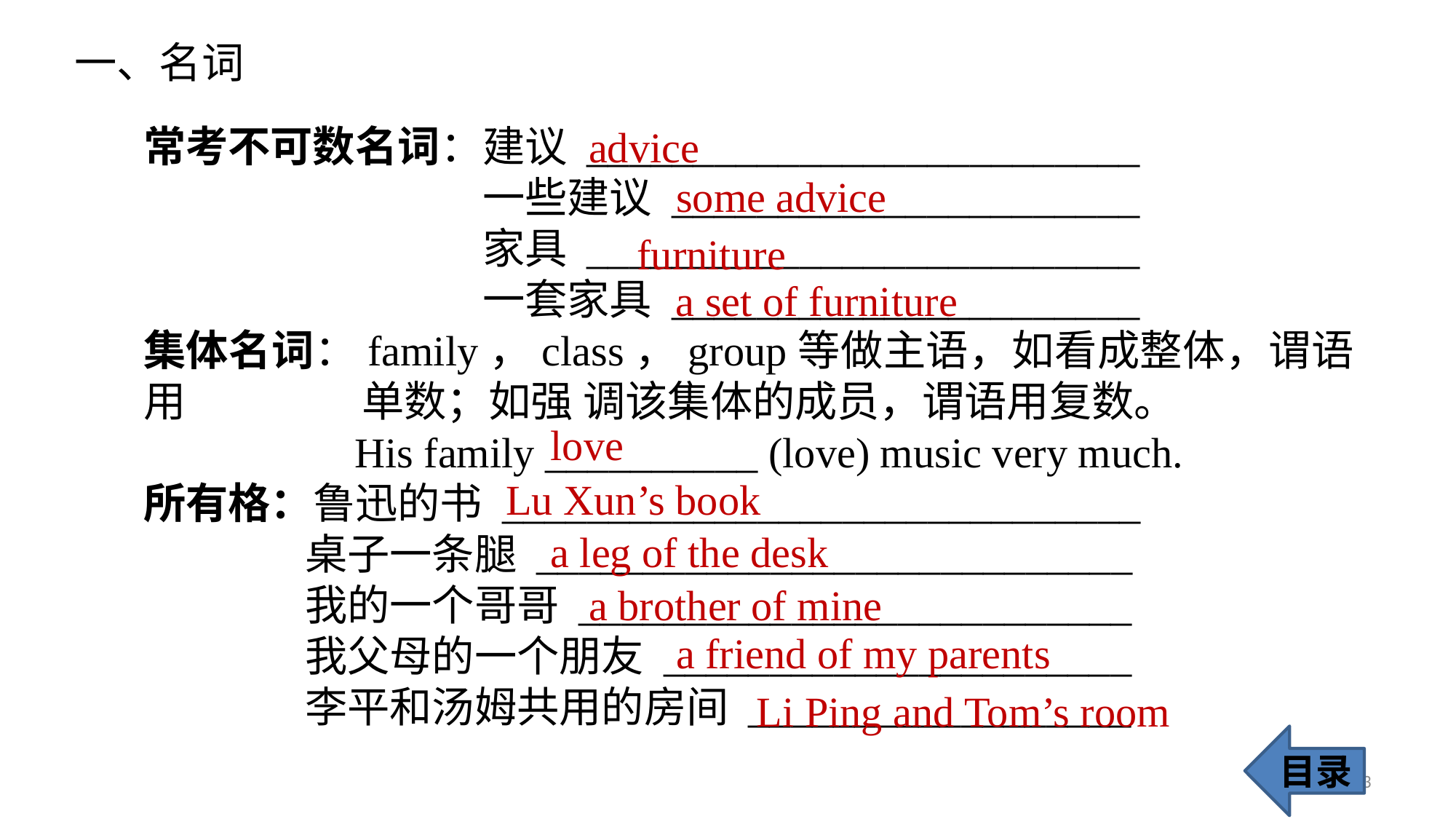

一、名词
常考不可数名词：建议 __________________________
　　　　　　　　一些建议 ______________________
　　　　　　　　家具 __________________________
　　　　　　　　一套家具 ______________________
集体名词：family，class，group等做主语，如看成整体，谓语用       		单数；如强 调该集体的成员，谓语用复数。
                    His family __________ (love) music very much.
所有格：鲁迅的书 ______________________________
                桌子一条腿 ____________________________
                我的一个哥哥 __________________________
                我父母的一个朋友 ______________________
                李平和汤姆共用的房间 __________________
advice
some advice
furniture
a set of furniture
love
Lu Xun’s book
a leg of the desk
a brother of mine
a friend of my parents
Li Ping and Tom’s room
目录
73